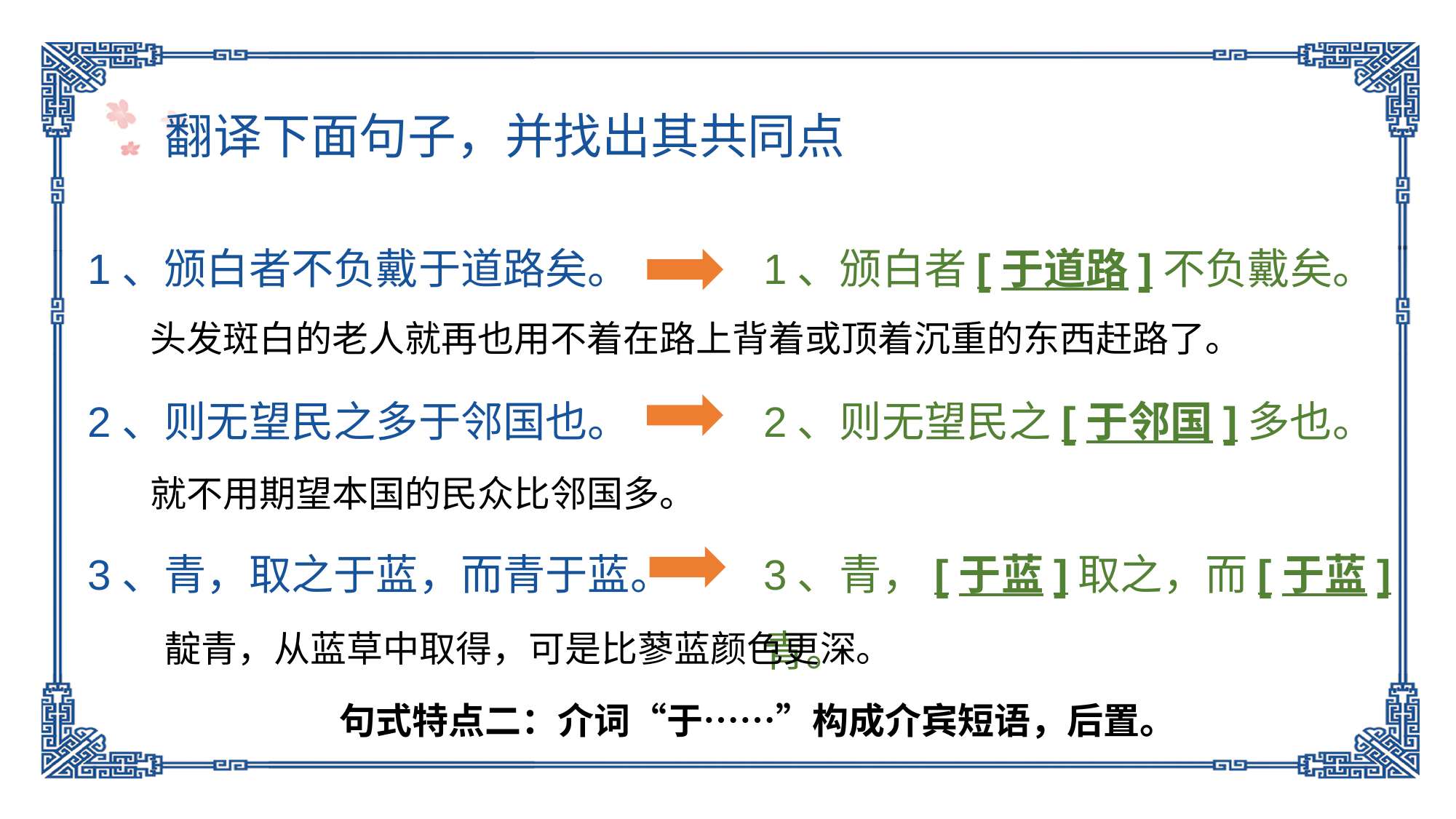

翻译下面句子，并找出其共同点
1、颁白者不负戴于道路矣。

2、则无望民之多于邻国也。

3、青，取之于蓝，而青于蓝。
1、颁白者[于道路]不负戴矣。

2、则无望民之[于邻国]多也。

3、青，[于蓝]取之，而[于蓝]青。

头发斑白的老人就再也用不着在路上背着或顶着沉重的东西赶路了。

就不用期望本国的民众比邻国多。

靛青，从蓝草中取得，可是比蓼蓝颜色更深。
句式特点二：介词“于……”构成介宾短语，后置。